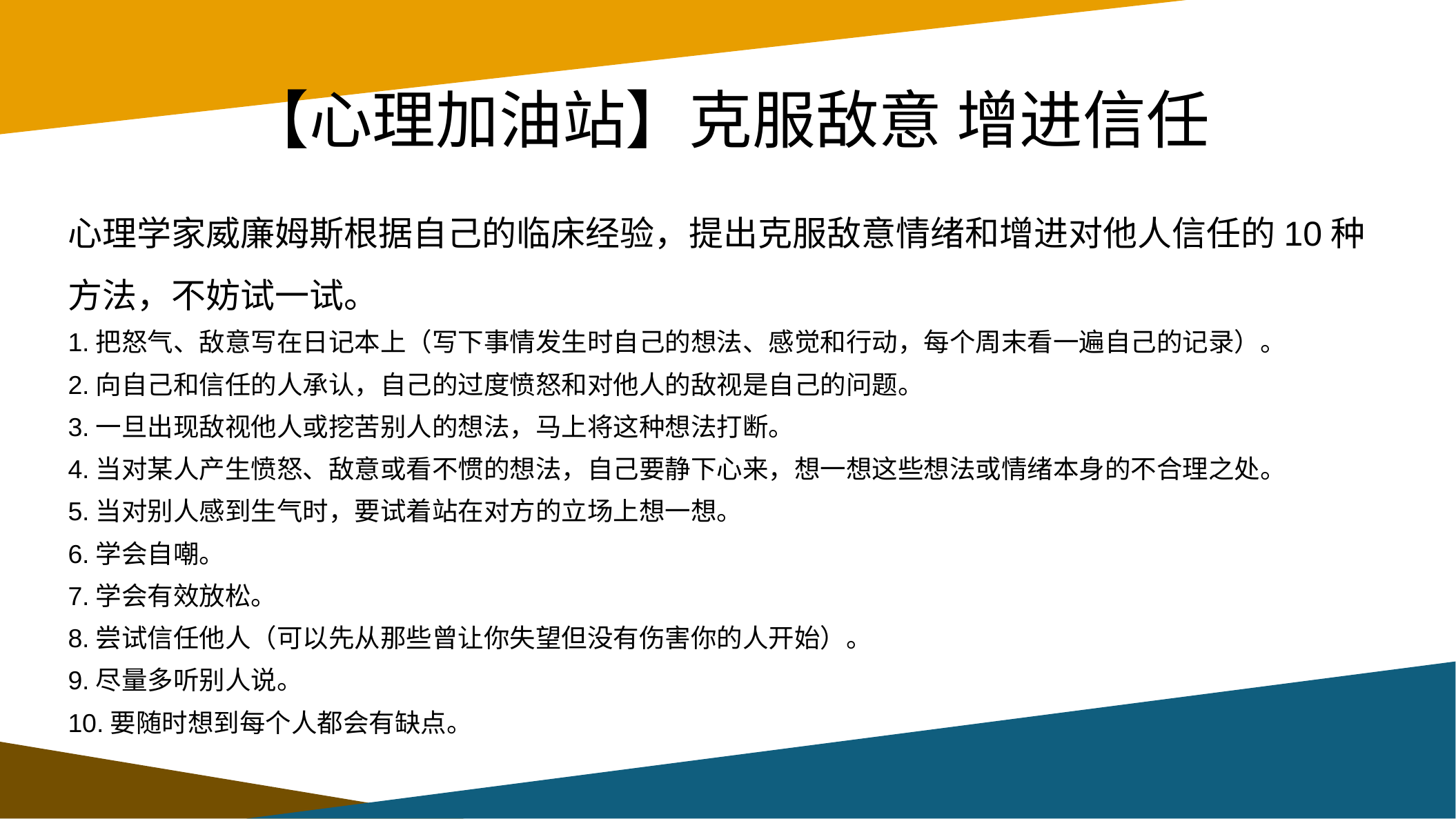

# 【心理加油站】克服敌意 增进信任
心理学家威廉姆斯根据自己的临床经验，提出克服敌意情绪和增进对他人信任的10种方法，不妨试一试。
1.把怒气、敌意写在日记本上（写下事情发生时自己的想法、感觉和行动，每个周末看一遍自己的记录）。
2.向自己和信任的人承认，自己的过度愤怒和对他人的敌视是自己的问题。
3.一旦出现敌视他人或挖苦别人的想法，马上将这种想法打断。
4.当对某人产生愤怒、敌意或看不惯的想法，自己要静下心来，想一想这些想法或情绪本身的不合理之处。
5.当对别人感到生气时，要试着站在对方的立场上想一想。
6.学会自嘲。
7.学会有效放松。
8.尝试信任他人（可以先从那些曾让你失望但没有伤害你的人开始）。
9.尽量多听别人说。
10.要随时想到每个人都会有缺点。